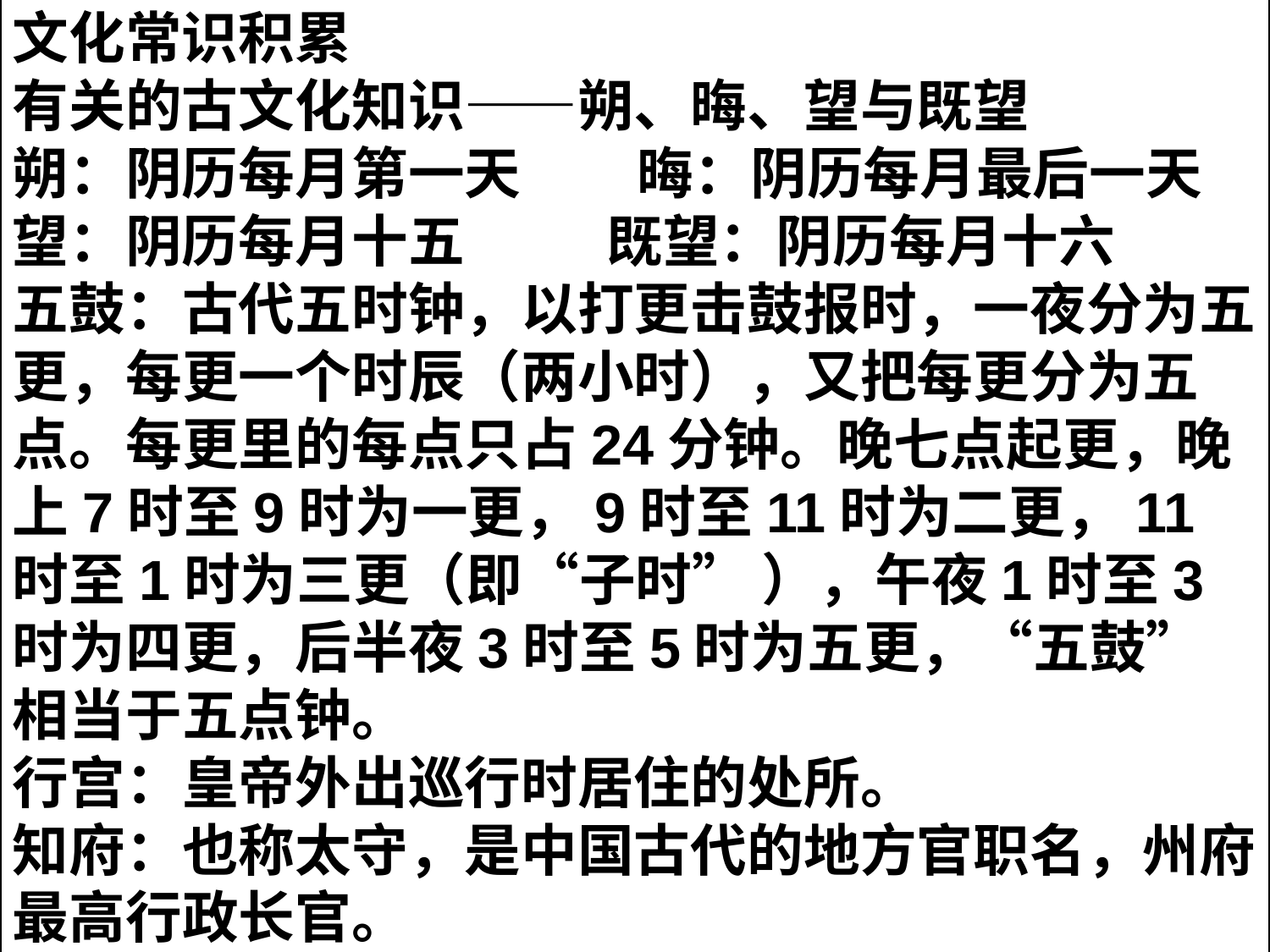

文化常识积累
有关的古文化知识——朔、晦、望与既望
朔：阴历每月第一天         晦：阴历每月最后一天
望：阴历每月十五           既望：阴历每月十六
五鼓：古代五时钟，以打更击鼓报时，一夜分为五更，每更一个时辰（两小时），又把每更分为五点。每更里的每点只占24分钟。晚七点起更，晚上7时至9时为一更，9时至11时为二更，11时至1时为三更（即“子时” ），午夜1时至3时为四更，后半夜3时至5时为五更，“五鼓”相当于五点钟。
行宫：皇帝外出巡行时居住的处所。
知府：也称太守，是中国古代的地方官职名，州府最高行政长官。